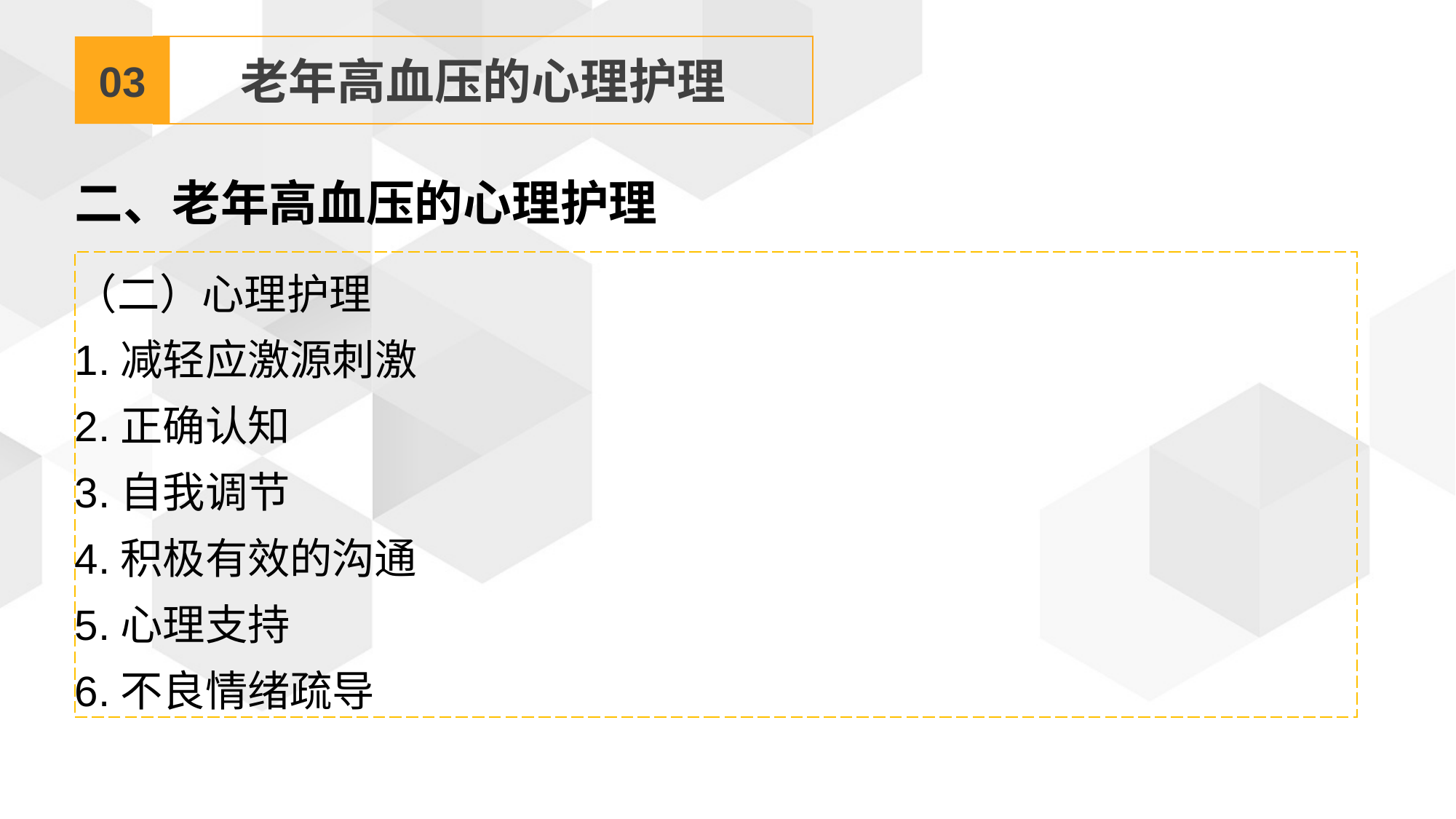

03
老年高血压的心理护理
二、老年高血压的心理护理
（二）心理护理
1.减轻应激源刺激
2.正确认知
3.自我调节
4.积极有效的沟通
5.心理支持
6.不良情绪疏导